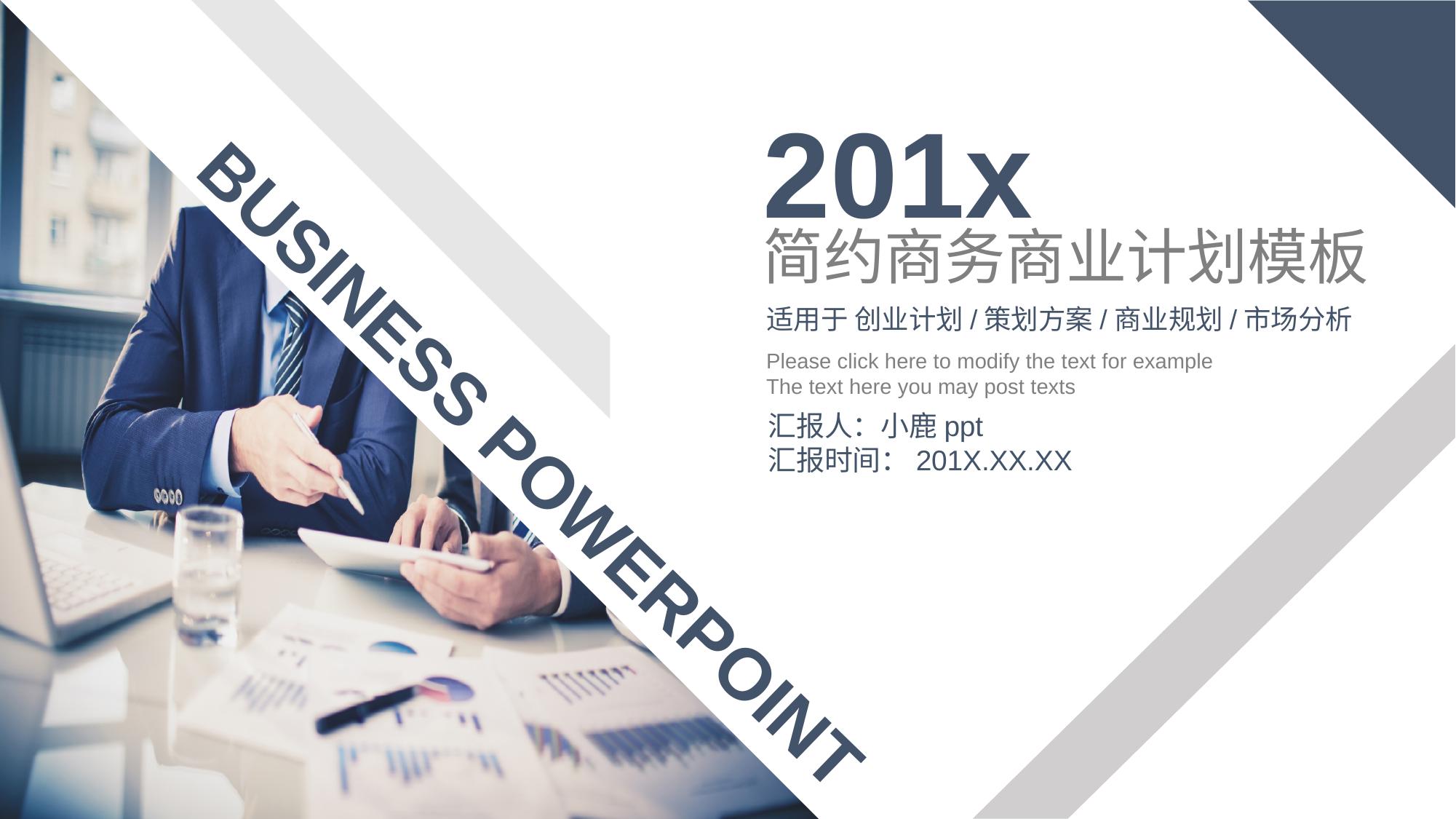

201x
简约商务商业计划模板
适用于 创业计划/策划方案/商业规划/市场分析

Please click here to modify the text for example
The text here you may post texts
汇报人：小鹿ppt
汇报时间：201X.XX.XX
BUSINESS POWERPOINT